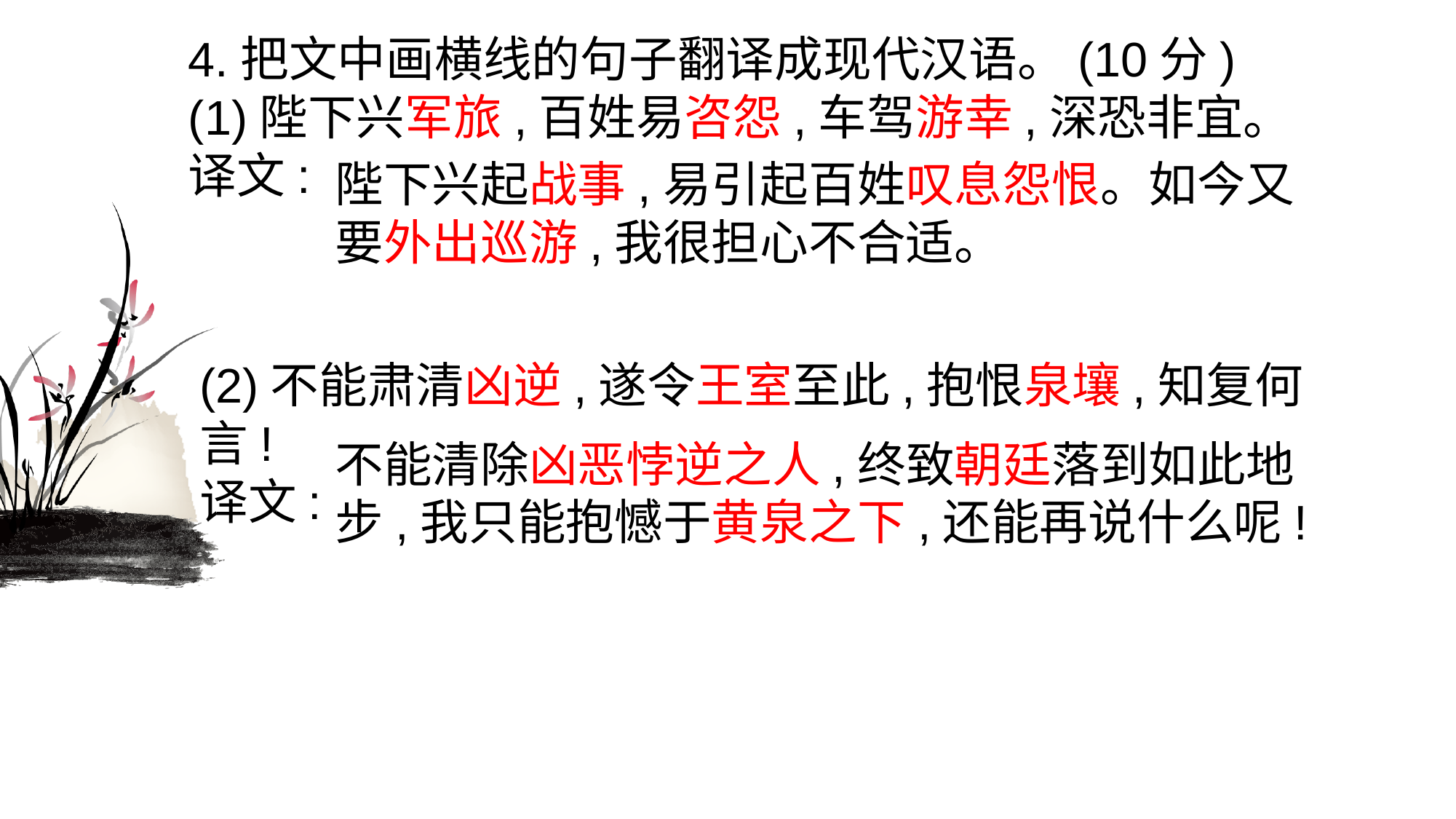

4.把文中画横线的句子翻译成现代汉语。(10分)(1)陛下兴军旅,百姓易咨怨,车驾游幸,深恐非宜。译文:
陛下兴起战事,易引起百姓叹息怨恨。如今又
要外出巡游,我很担心不合适。
(2)不能肃清凶逆,遂令王室至此,抱恨泉壤,知复何言!译文:
不能清除凶恶悖逆之人,终致朝廷落到如此地步,我只能抱憾于黄泉之下,还能再说什么呢!